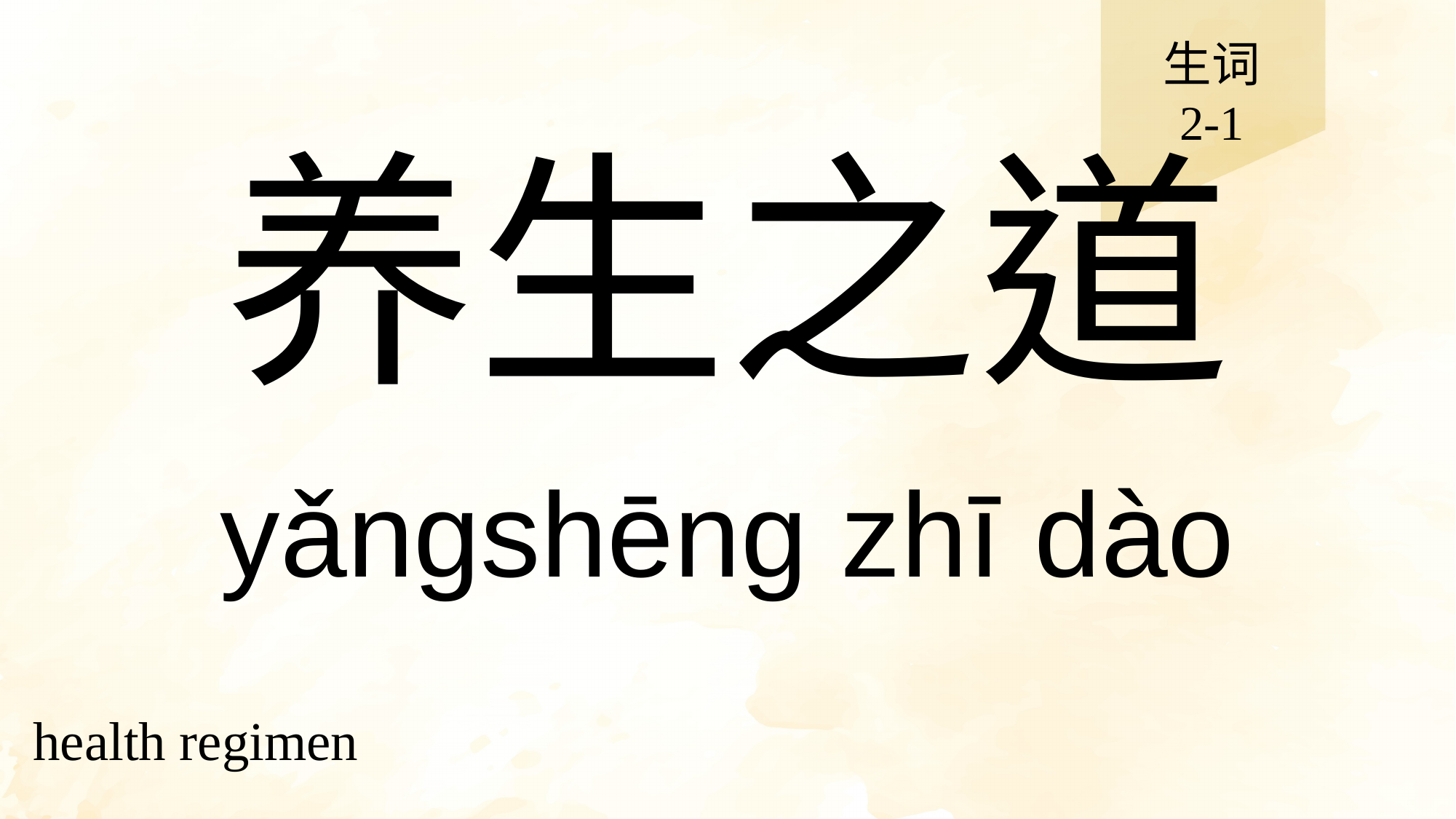

生词
2-1
# 养生之道
yǎngshēng zhī dào
health regimen